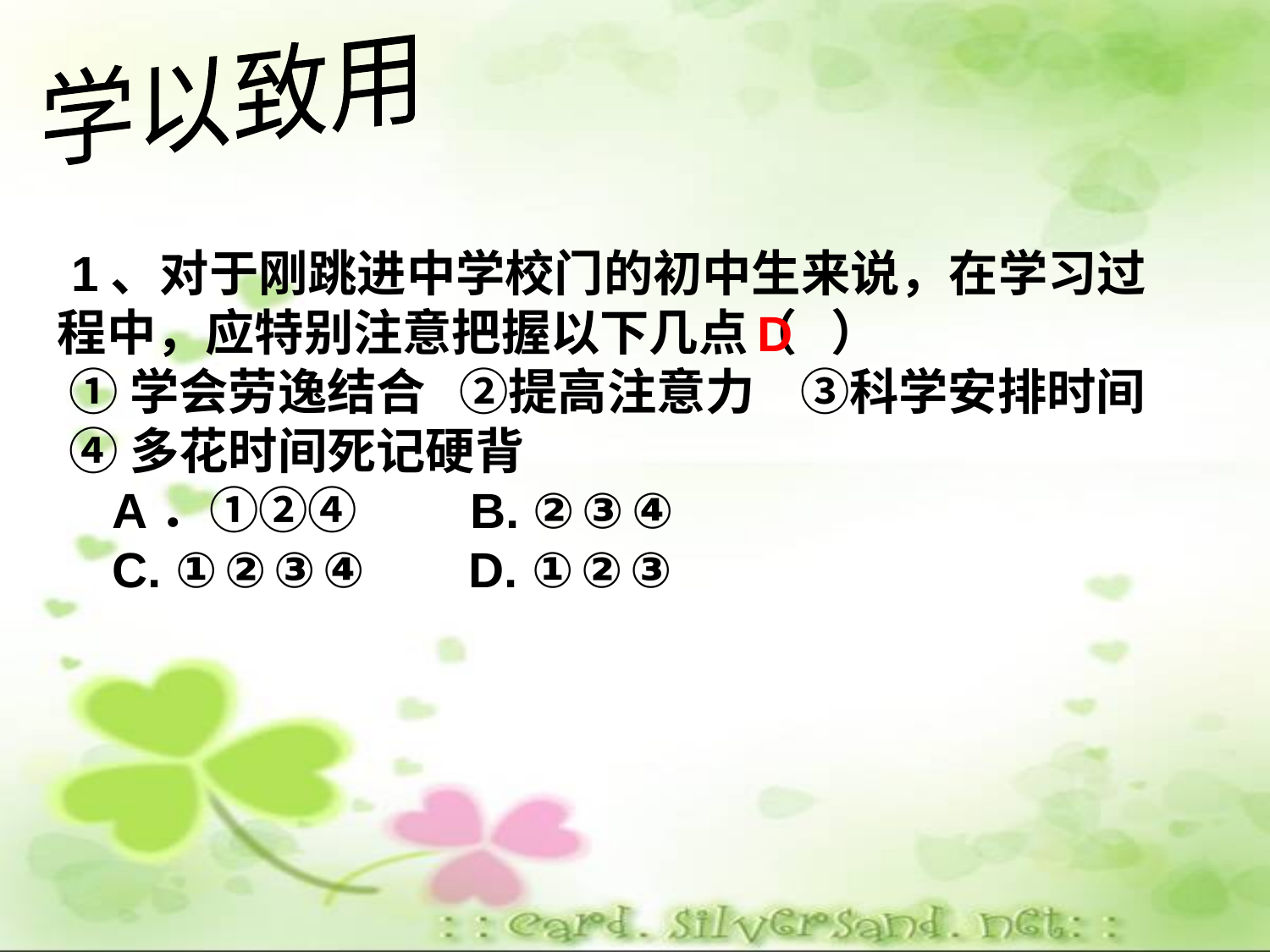

学以致用

 1、对于刚跳进中学校门的初中生来说，在学习过程中，应特别注意把握以下几点（   ）
 ①学会劳逸结合   ②提高注意力    ③科学安排时间
 ④多花时间死记硬背
    A．①②④         B. ②③④
    C. ①②③④       D. ①②③
D